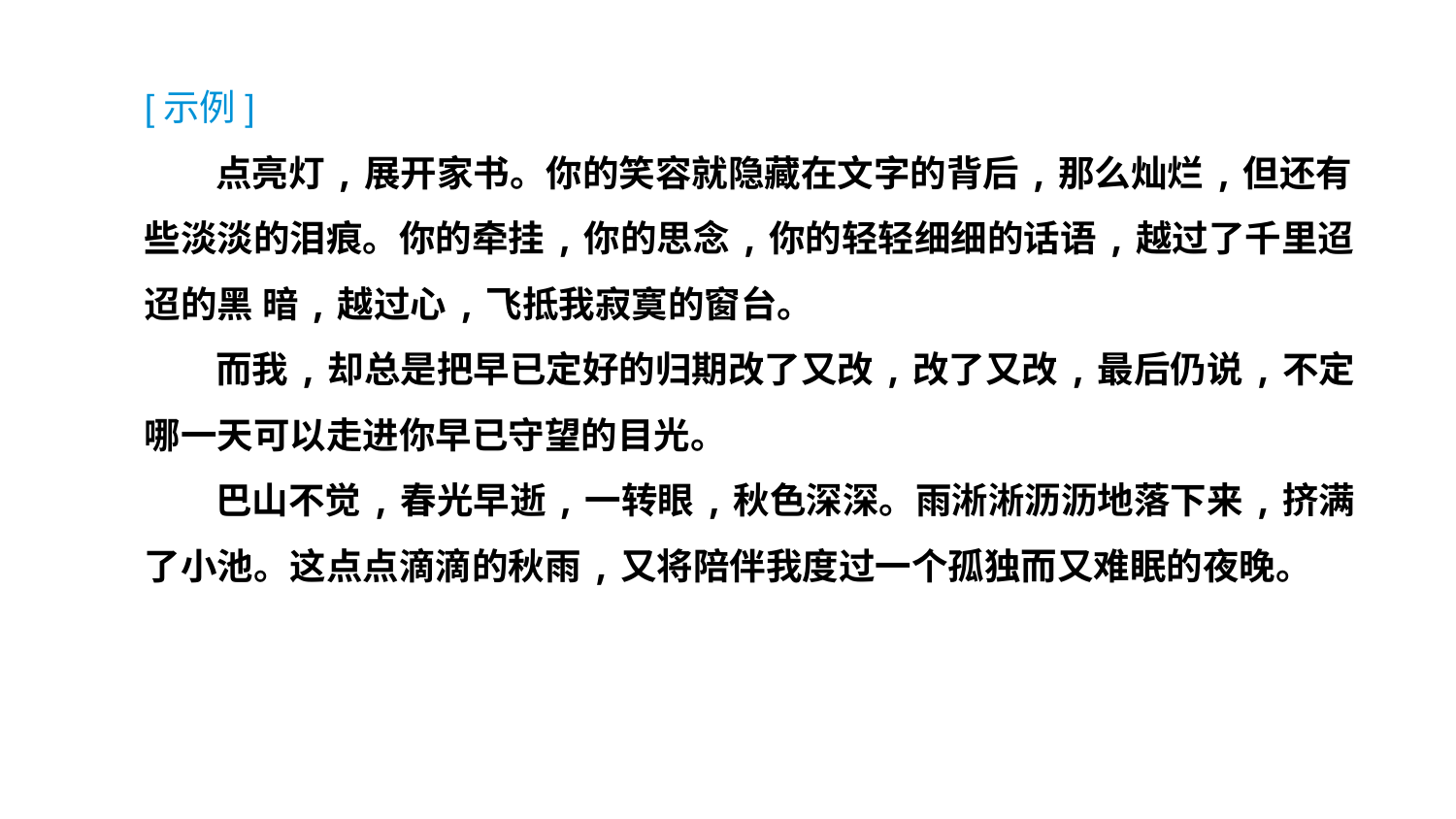

[示例]
点亮灯,展开家书。你的笑容就隐藏在文字的背后,那么灿烂,但还有些淡淡的泪痕。你的牵挂,你的思念,你的轻轻细细的话语,越过了千里迢迢的黑 暗,越过心,飞抵我寂寞的窗台。
而我,却总是把早已定好的归期改了又改,改了又改,最后仍说,不定哪一天可以走进你早已守望的目光。
巴山不觉,春光早逝,一转眼,秋色深深。雨淅淅沥沥地落下来,挤满了小池。这点点滴滴的秋雨,又将陪伴我度过一个孤独而又难眠的夜晚。